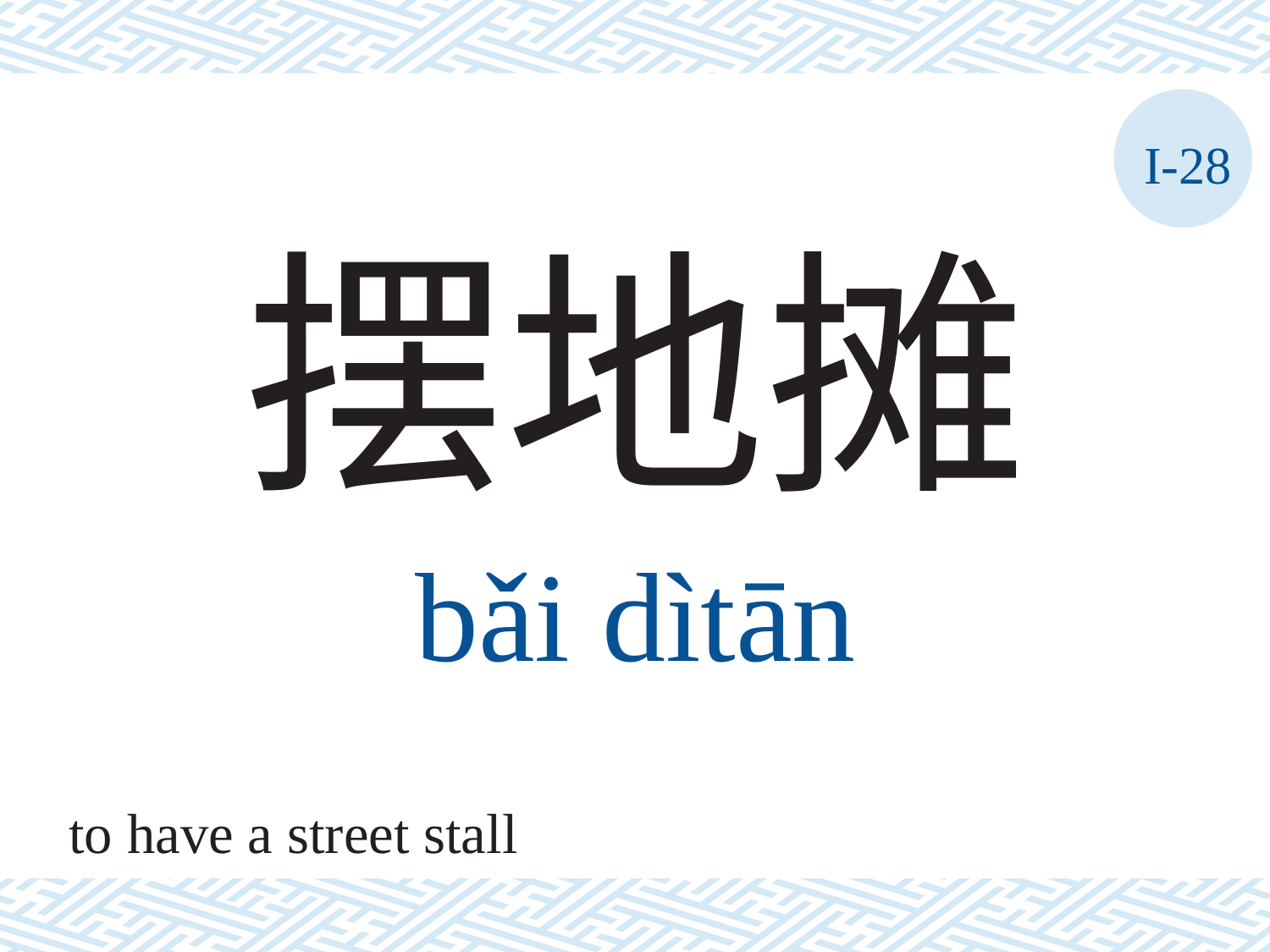

I-28
摆地摊
bǎi	dìtān
to have a street stall